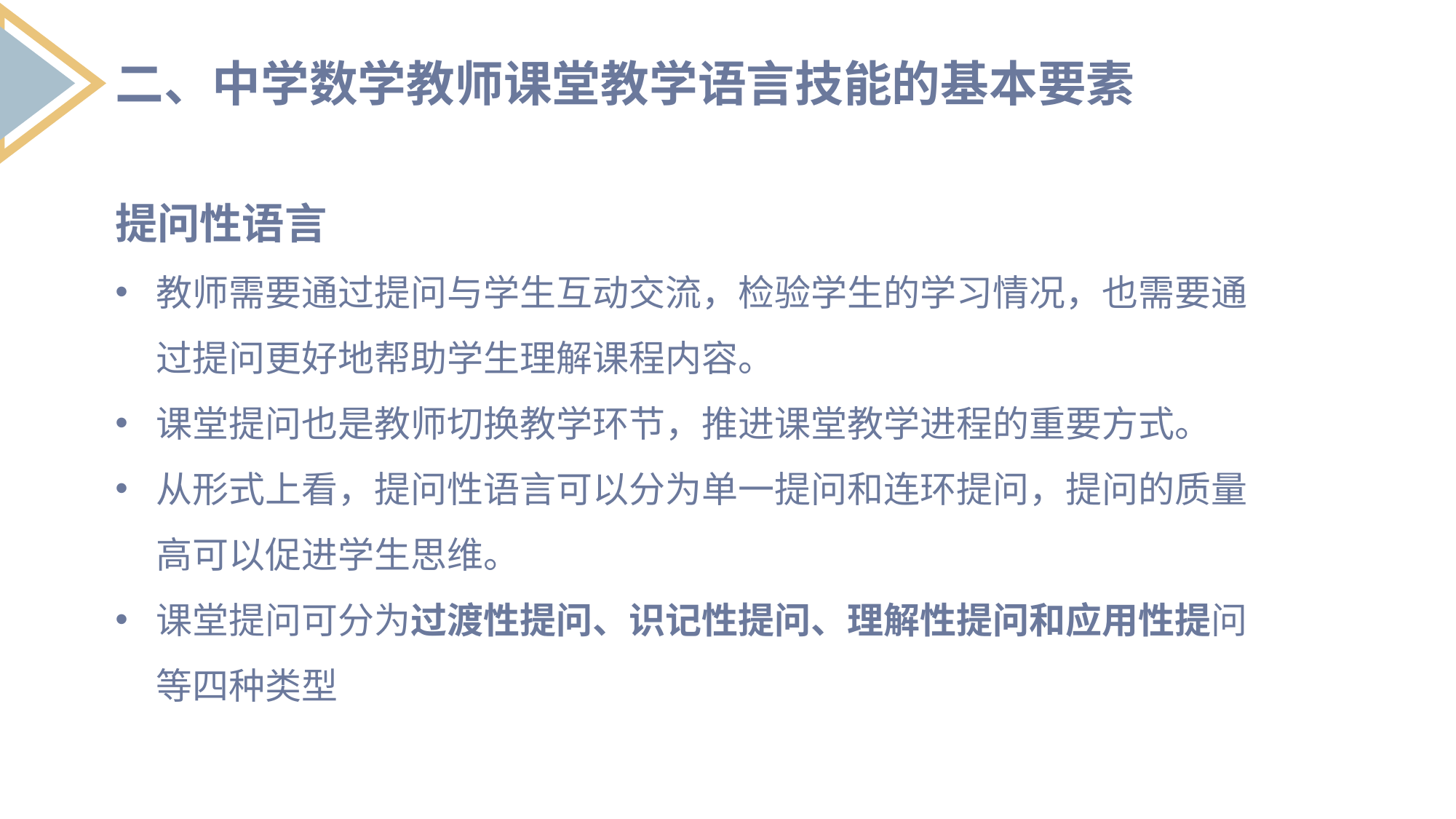

二、中学数学教师课堂教学语言技能的基本要素
提问性语言
教师需要通过提问与学生互动交流，检验学生的学习情况，也需要通过提问更好地帮助学生理解课程内容。
课堂提问也是教师切换教学环节，推进课堂教学进程的重要方式。
从形式上看，提问性语言可以分为单一提问和连环提问，提问的质量高可以促进学生思维。
课堂提问可分为过渡性提问、识记性提问、理解性提问和应用性提问等四种类型